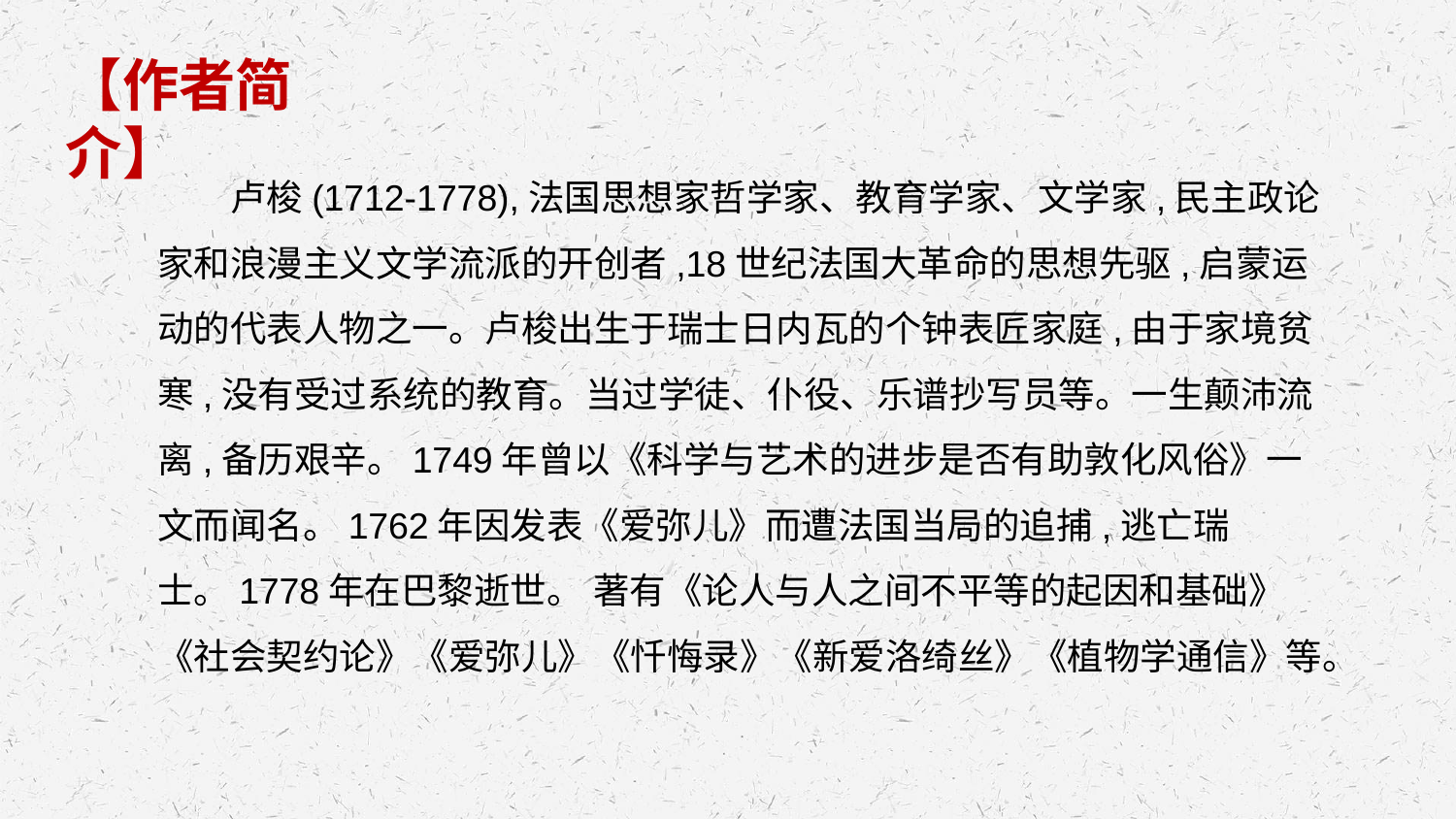

【作者简介】
卢梭(1712-1778),法国思想家哲学家、教育学家、文学家,民主政论家和浪漫主义文学流派的开创者,18世纪法国大革命的思想先驱,启蒙运动的代表人物之一。卢梭出生于瑞士日内瓦的个钟表匠家庭,由于家境贫寒,没有受过系统的教育。当过学徒、仆役、乐谱抄写员等。一生颠沛流离,备历艰辛。1749年曾以《科学与艺术的进步是否有助敦化风俗》一文而闻名。1762年因发表《爱弥儿》而遭法国当局的追捕,逃亡瑞士。1778年在巴黎逝世。 著有《论人与人之间不平等的起因和基础》《社会契约论》《爱弥儿》《忏悔录》《新爱洛绮丝》《植物学通信》等。